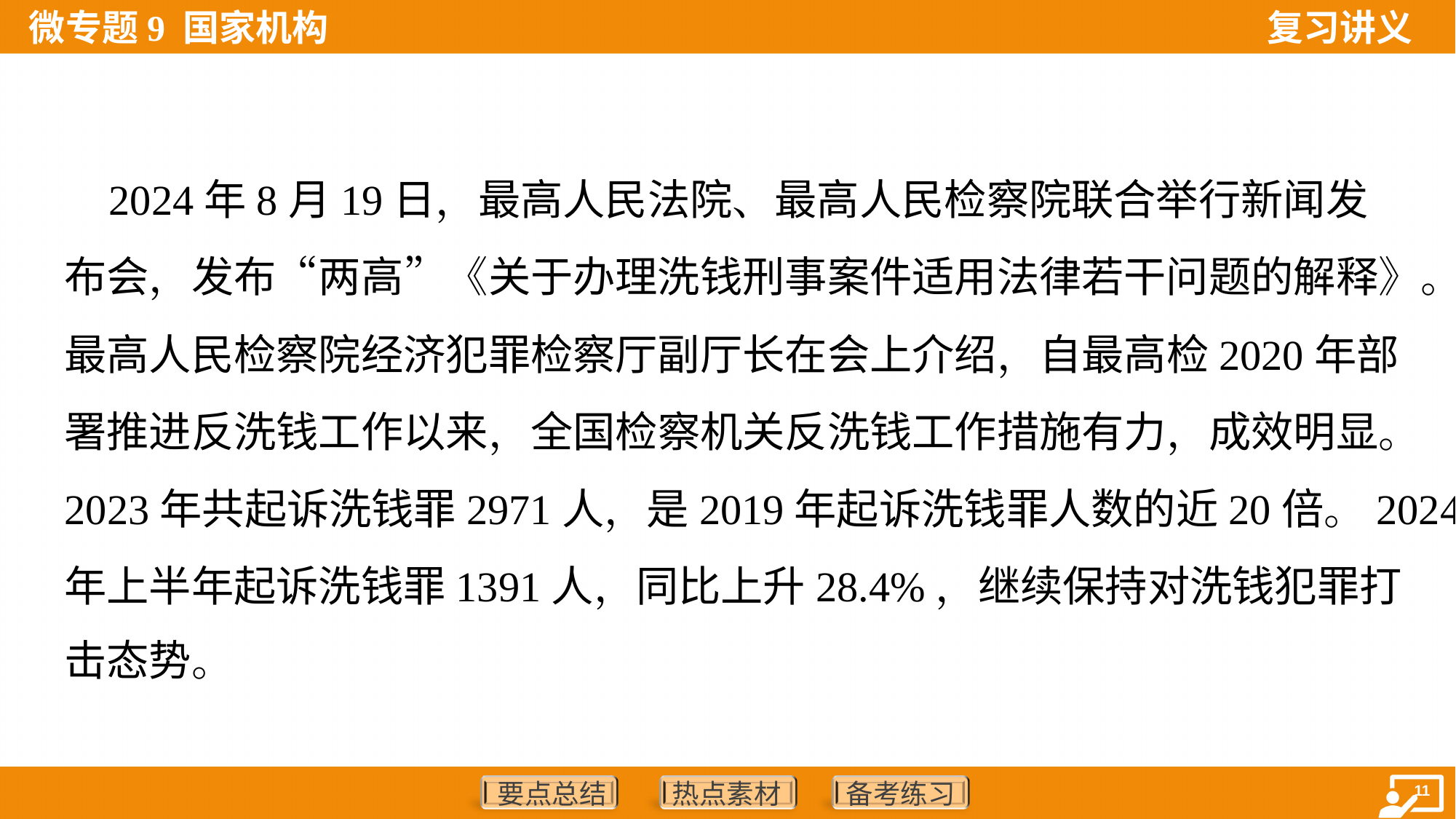

2024年8月19日，最高人民法院、最高人民检察院联合举行新闻发
布会，发布“两高”《关于办理洗钱刑事案件适用法律若干问题的解释》。
最高人民检察院经济犯罪检察厅副厅长在会上介绍，自最高检2020年部
署推进反洗钱工作以来，全国检察机关反洗钱工作措施有力，成效明显。
2023年共起诉洗钱罪2971人，是2019年起诉洗钱罪人数的近20倍。2024
年上半年起诉洗钱罪1391人，同比上升28.4%，继续保持对洗钱犯罪打
击态势。